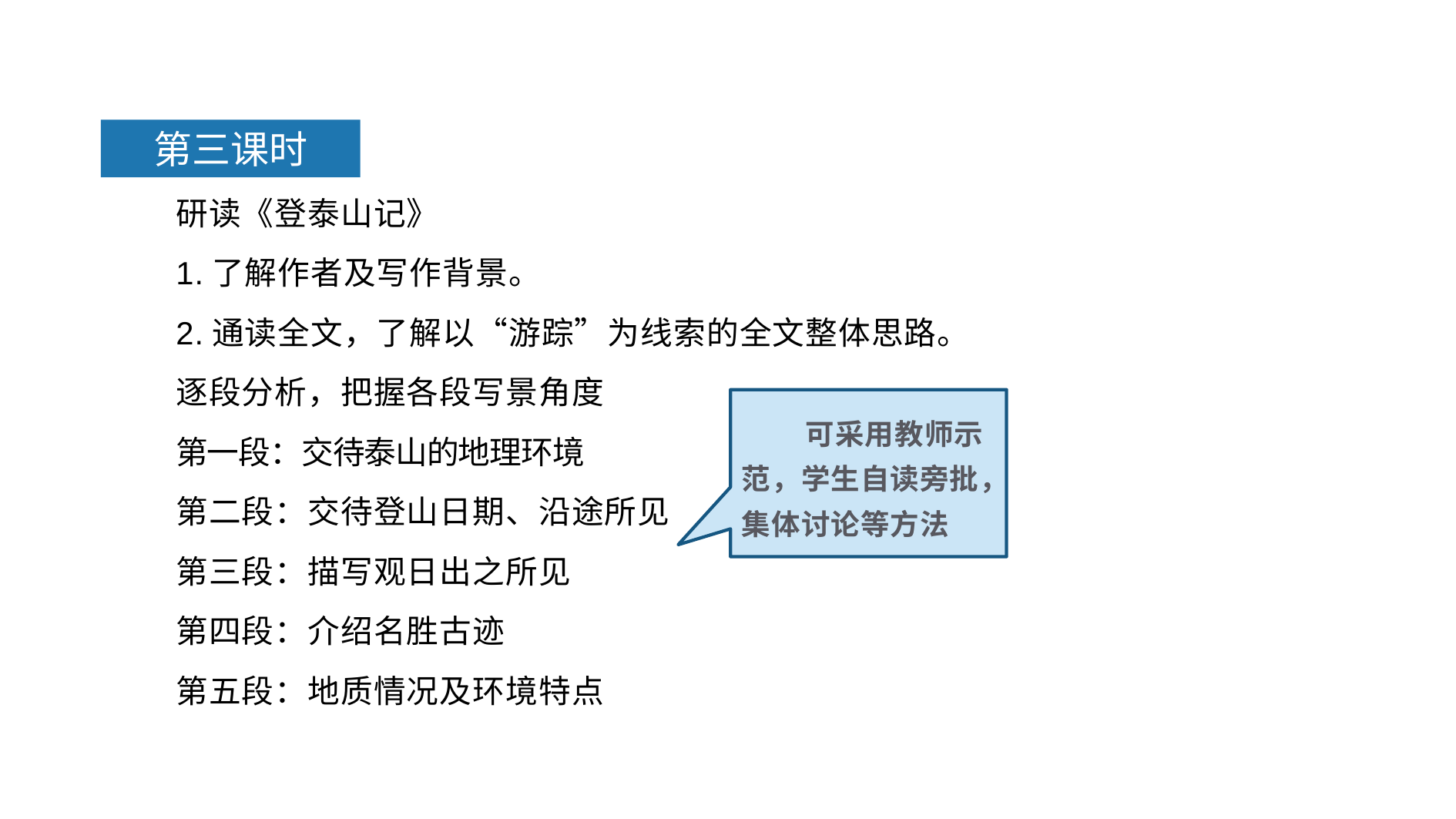

第三课时
研读《登泰山记》
1.了解作者及写作背景。
2.通读全文，了解以“游踪”为线索的全文整体思路。
逐段分析，把握各段写景角度
第一段：交待泰山的地理环境
第二段：交待登山日期、沿途所见
第三段：描写观日出之所见
第四段：介绍名胜古迹
第五段：地质情况及环境特点
可采用教师示范，学生自读旁批，集体讨论等方法